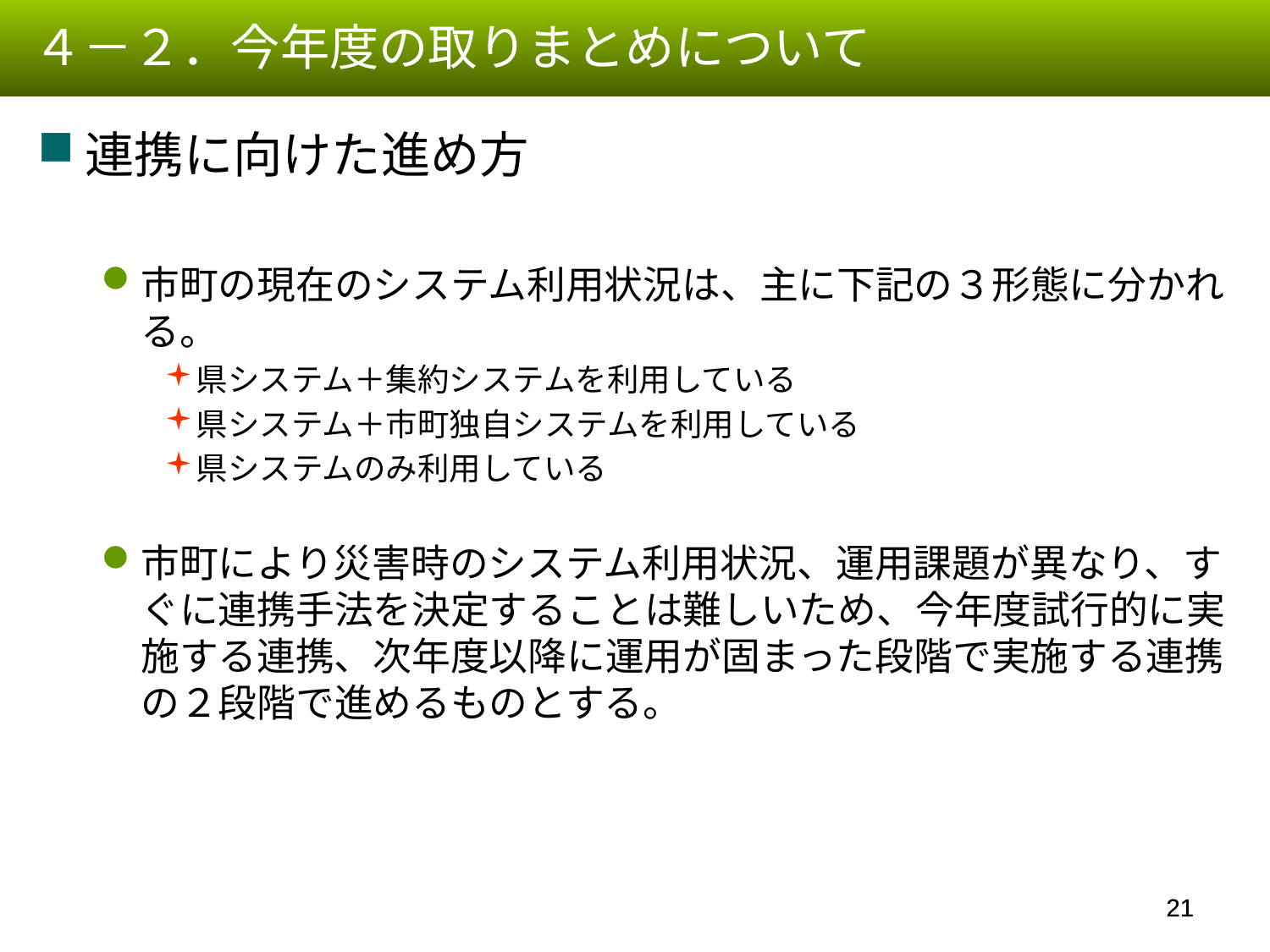

４－２．今年度の取りまとめについて
連携に向けた進め方

市町の現在のシステム利用状況は、主に下記の３形態に分かれる。
県システム＋集約システムを利用している
県システム＋市町独自システムを利用している
県システムのみ利用している

市町により災害時のシステム利用状況、運用課題が異なり、すぐに連携手法を決定することは難しいため、今年度試行的に実施する連携、次年度以降に運用が固まった段階で実施する連携の２段階で進めるものとする。

21
21